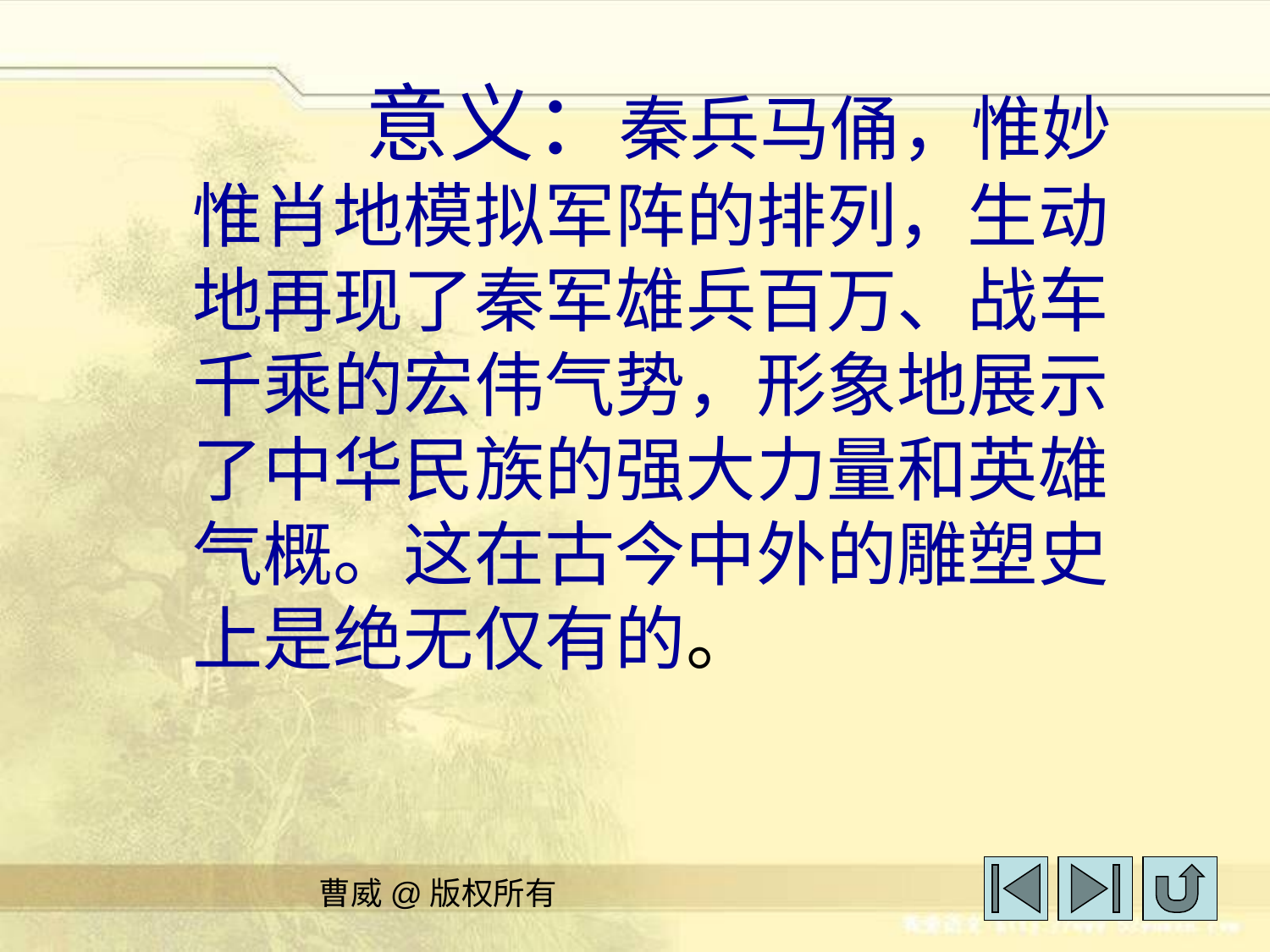

意义：秦兵马俑，惟妙惟肖地模拟军阵的排列，生动地再现了秦军雄兵百万、战车千乘的宏伟气势，形象地展示了中华民族的强大力量和英雄气概。这在古今中外的雕塑史上是绝无仅有的。